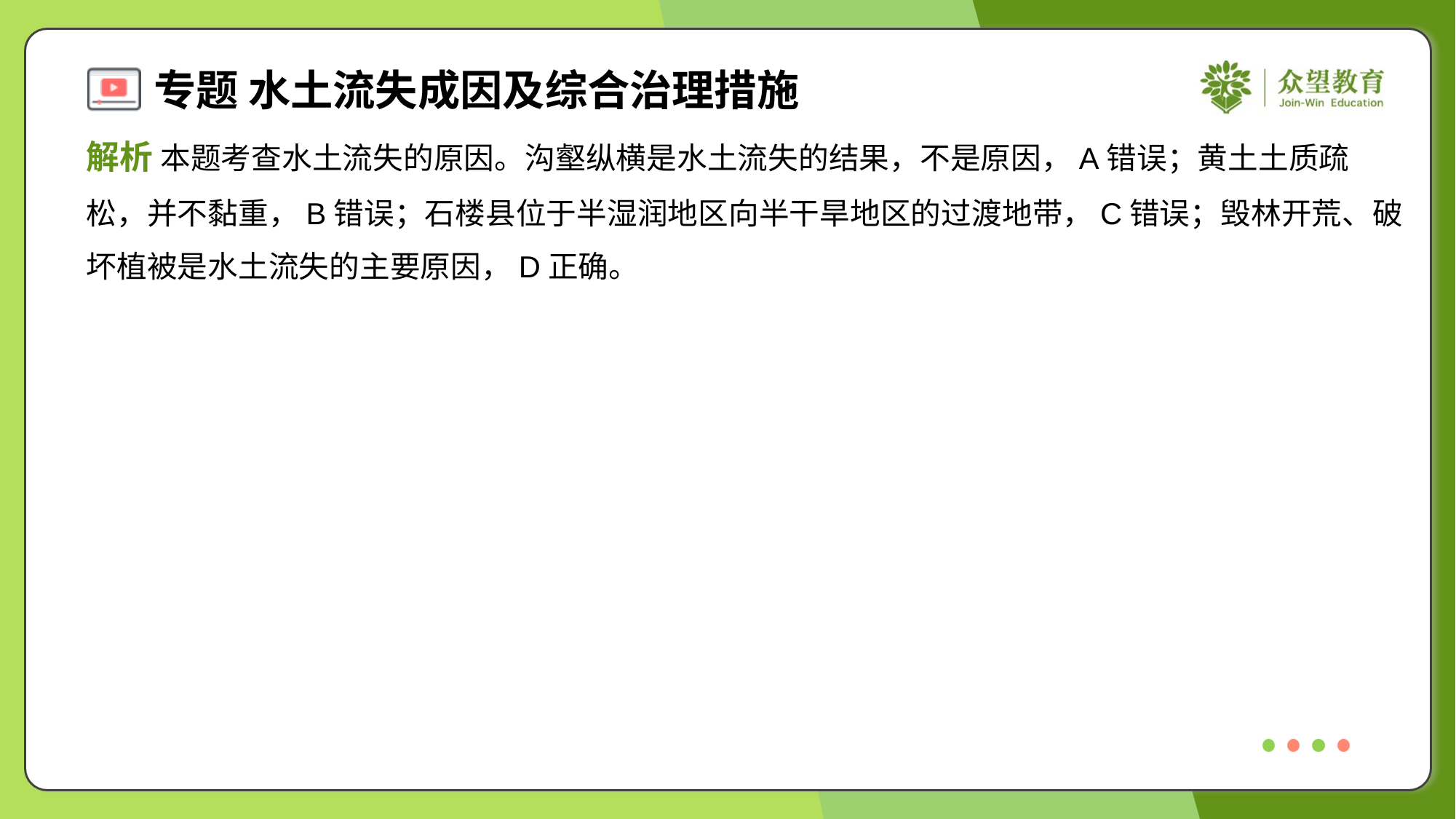

解析 本题考查水土流失的原因。沟壑纵横是水土流失的结果，不是原因，A错误；黄土土质疏
松，并不黏重，B错误；石楼县位于半湿润地区向半干旱地区的过渡地带，C错误；毁林开荒、破
坏植被是水土流失的主要原因，D正确。